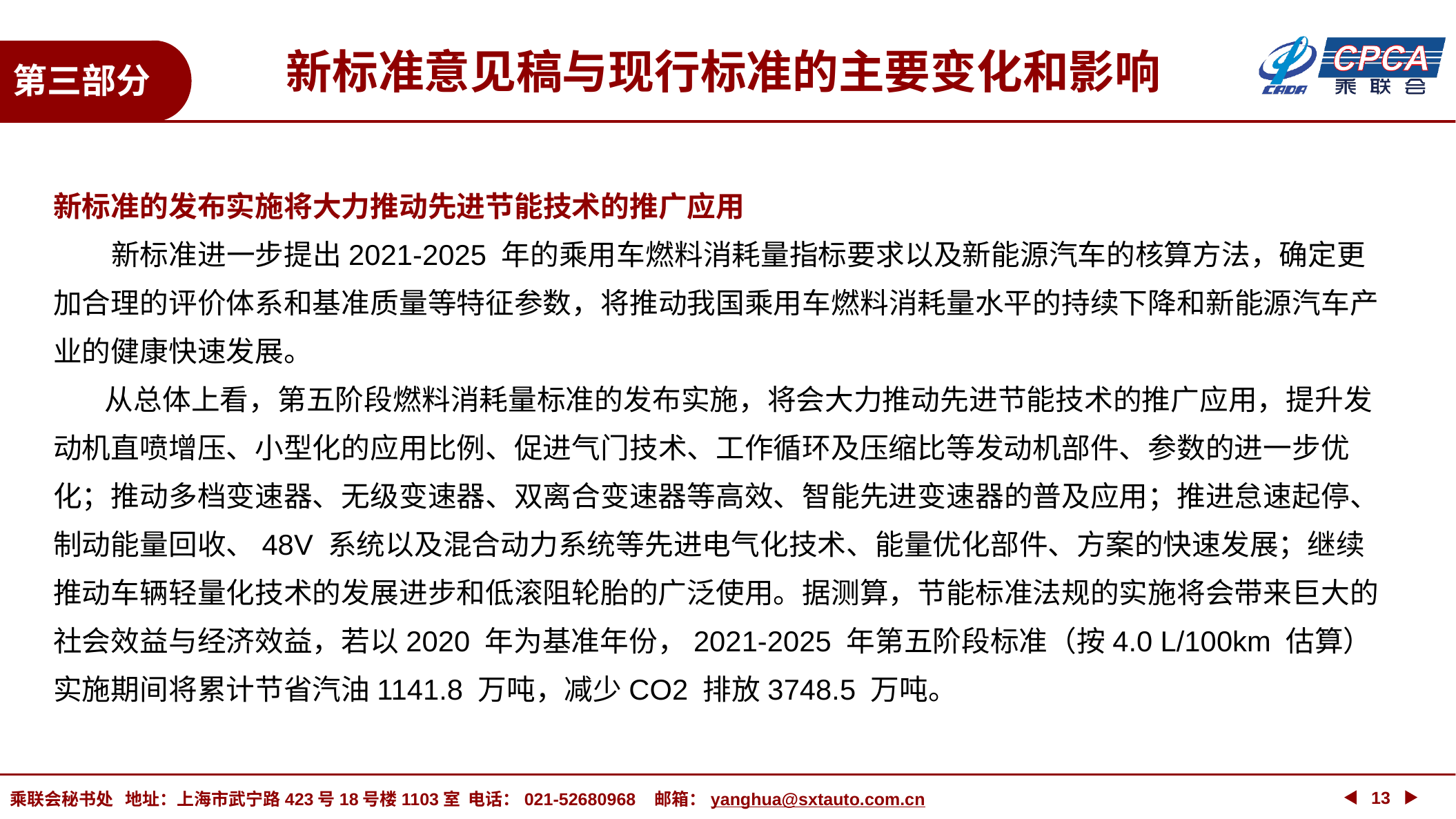

新标准意见稿与现行标准的主要变化和影响

第三部分
新标准的发布实施将大力推动先进节能技术的推广应用
        新标准进一步提出2021-2025 年的乘用车燃料消耗量指标要求以及新能源汽车的核算方法，确定更加合理的评价体系和基准质量等特征参数，将推动我国乘用车燃料消耗量水平的持续下降和新能源汽车产业的健康快速发展。
       从总体上看，第五阶段燃料消耗量标准的发布实施，将会大力推动先进节能技术的推广应用，提升发动机直喷增压、小型化的应用比例、促进气门技术、工作循环及压缩比等发动机部件、参数的进一步优化；推动多档变速器、无级变速器、双离合变速器等高效、智能先进变速器的普及应用；推进怠速起停、制动能量回收、48V 系统以及混合动力系统等先进电气化技术、能量优化部件、方案的快速发展；继续推动车辆轻量化技术的发展进步和低滚阻轮胎的广泛使用。据测算，节能标准法规的实施将会带来巨大的社会效益与经济效益，若以2020 年为基准年份，2021-2025 年第五阶段标准（按4.0 L/100km 估算）实施期间将累计节省汽油1141.8 万吨，减少CO2 排放3748.5 万吨。